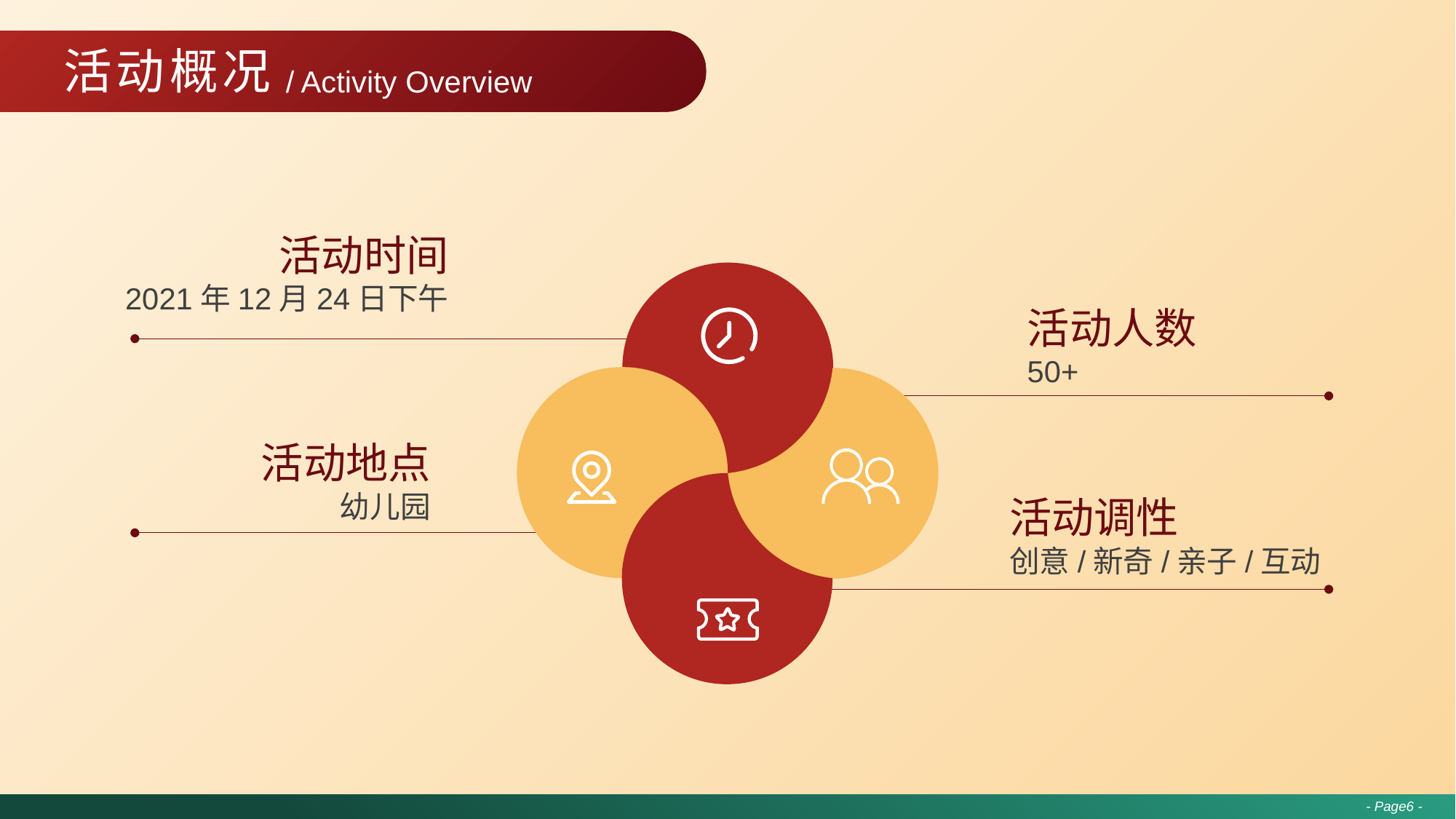

# 活动概况
/ Activity Overview
活动时间
2021年12月24日下午

活动人数
50+
活动地点
幼儿园
活动调性
创意/新奇/亲子/互动